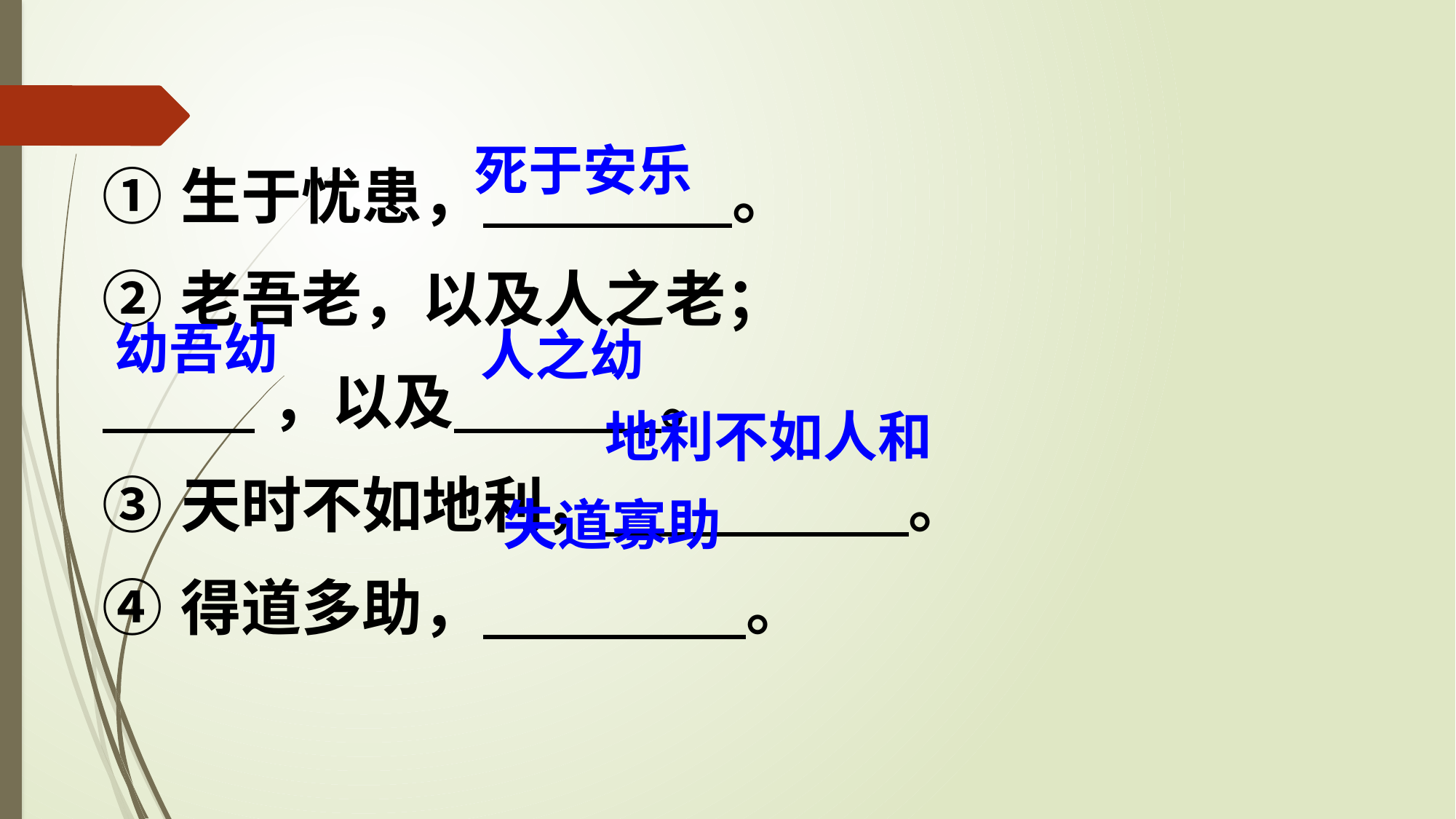

死于安乐
①生于忧患，                  。
②老吾老，以及人之老；
           ，以及               。
③天时不如地利，                      。
④得道多助，                   。
幼吾幼
人之幼
地利不如人和
失道寡助